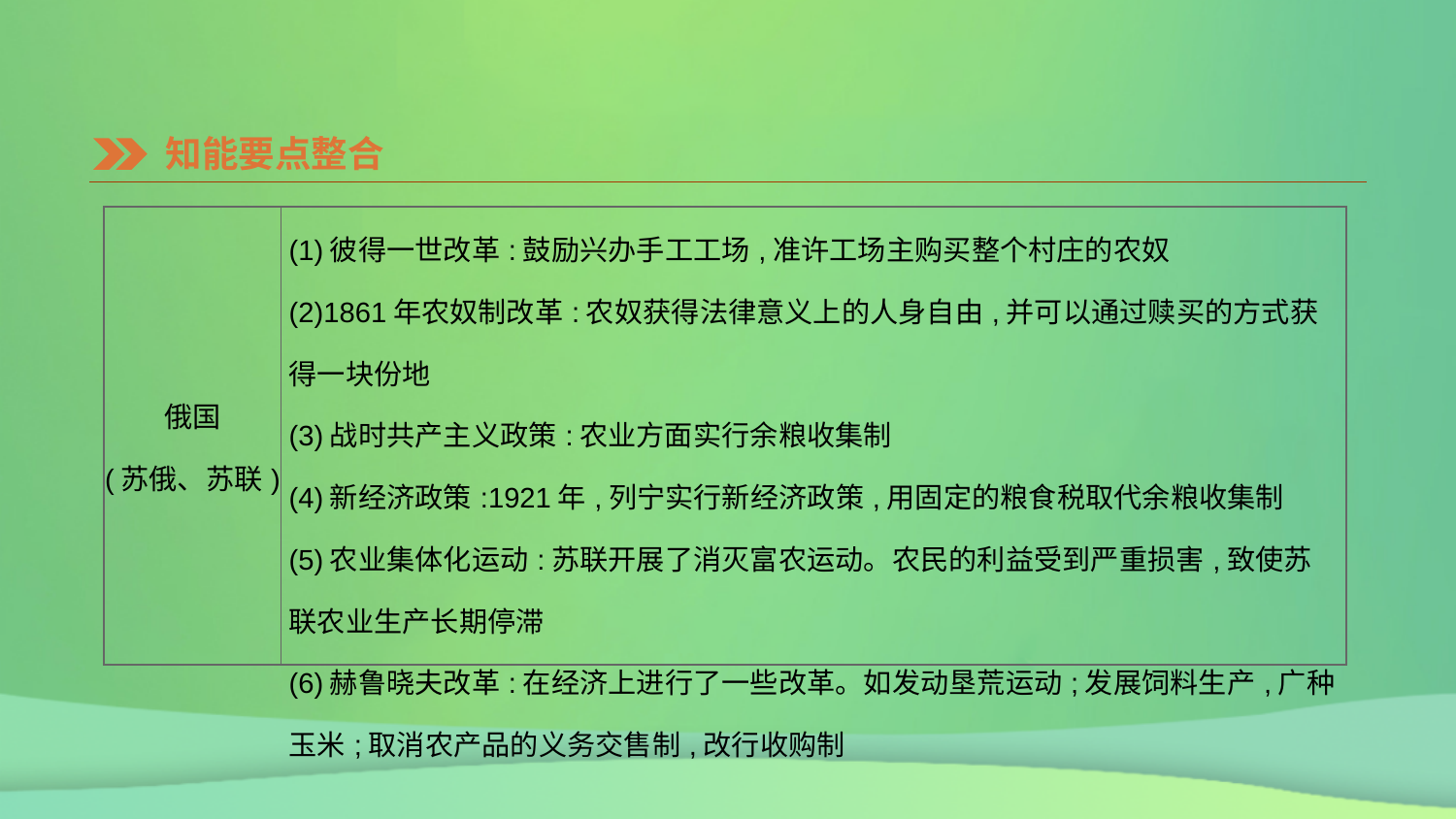

知能要点整合

| 俄国 (苏俄、苏联) | (1)彼得一世改革:鼓励兴办手工工场,准许工场主购买整个村庄的农奴 (2)1861年农奴制改革:农奴获得法律意义上的人身自由,并可以通过赎买的方式获得一块份地 (3)战时共产主义政策:农业方面实行余粮收集制 (4)新经济政策:1921年,列宁实行新经济政策,用固定的粮食税取代余粮收集制 (5)农业集体化运动:苏联开展了消灭富农运动。农民的利益受到严重损害,致使苏联农业生产长期停滞 (6)赫鲁晓夫改革:在经济上进行了一些改革。如发动垦荒运动;发展饲料生产,广种玉米;取消农产品的义务交售制,改行收购制 |
| --- | --- |